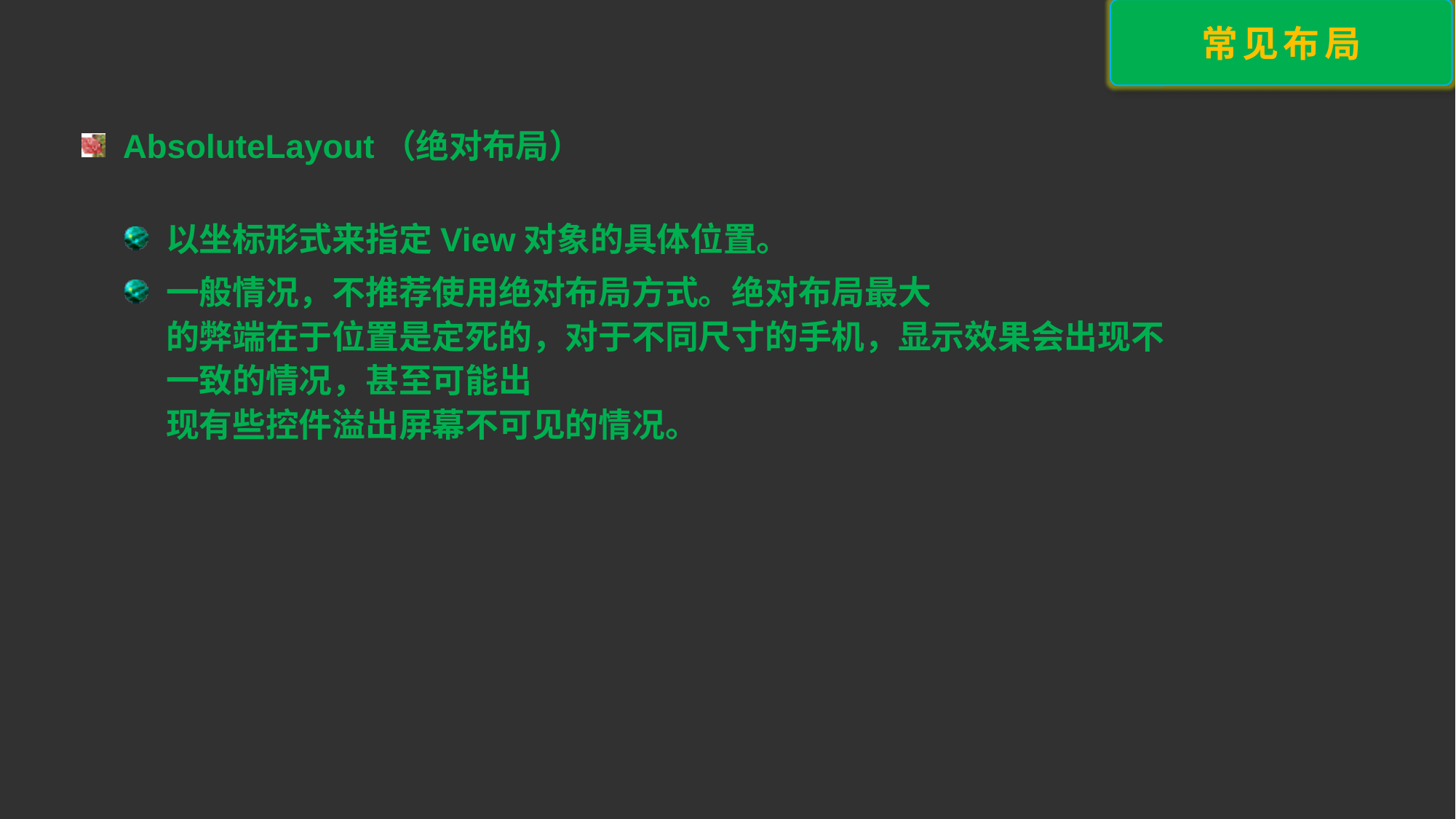

常见布局
AbsoluteLayout（绝对布局）

以坐标形式来指定View对象的具体位置。
一般情况，不推荐使用绝对布局方式。绝对布局最大
的弊端在于位置是定死的，对于不同尺寸的手机，显示效果会出现不一致的情况，甚至可能出
现有些控件溢出屏幕不可见的情况。